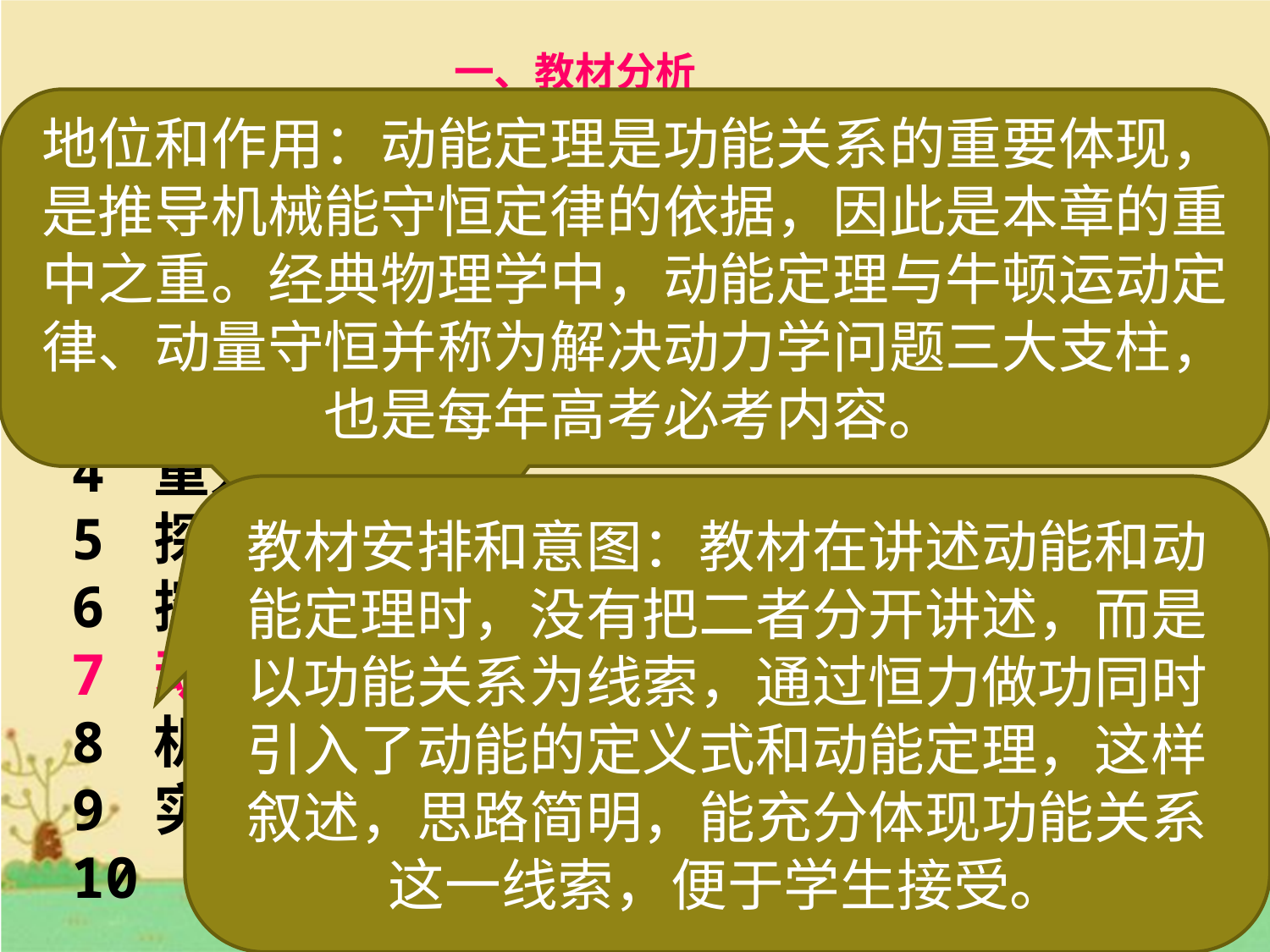

一、教材分析
地位和作用，教学内容
地位和作用：动能定理是功能关系的重要体现，是推导机械能守恒定律的依据，因此是本章的重中之重。经典物理学中，动能定理与牛顿运动定律、动量守恒并称为解决动力学问题三大支柱，也是每年高考必考内容。
第七章　机械能及其守恒定律
1 追寻守恒量
2 功
3 功率
4 重力势能
5 探究弹性势能的表达式
6 探究功与物体速度变化的关系
7 动能和动能定理
8 机械能守恒定律
9 实验：验证机械能守恒定律
10 能量守恒定律与能源
教材安排和意图：教材在讲述动能和动能定理时，没有把二者分开讲述，而是以功能关系为线索，通过恒力做功同时引入了动能的定义式和动能定理，这样叙述，思路简明，能充分体现功能关系这一线索，便于学生接受。